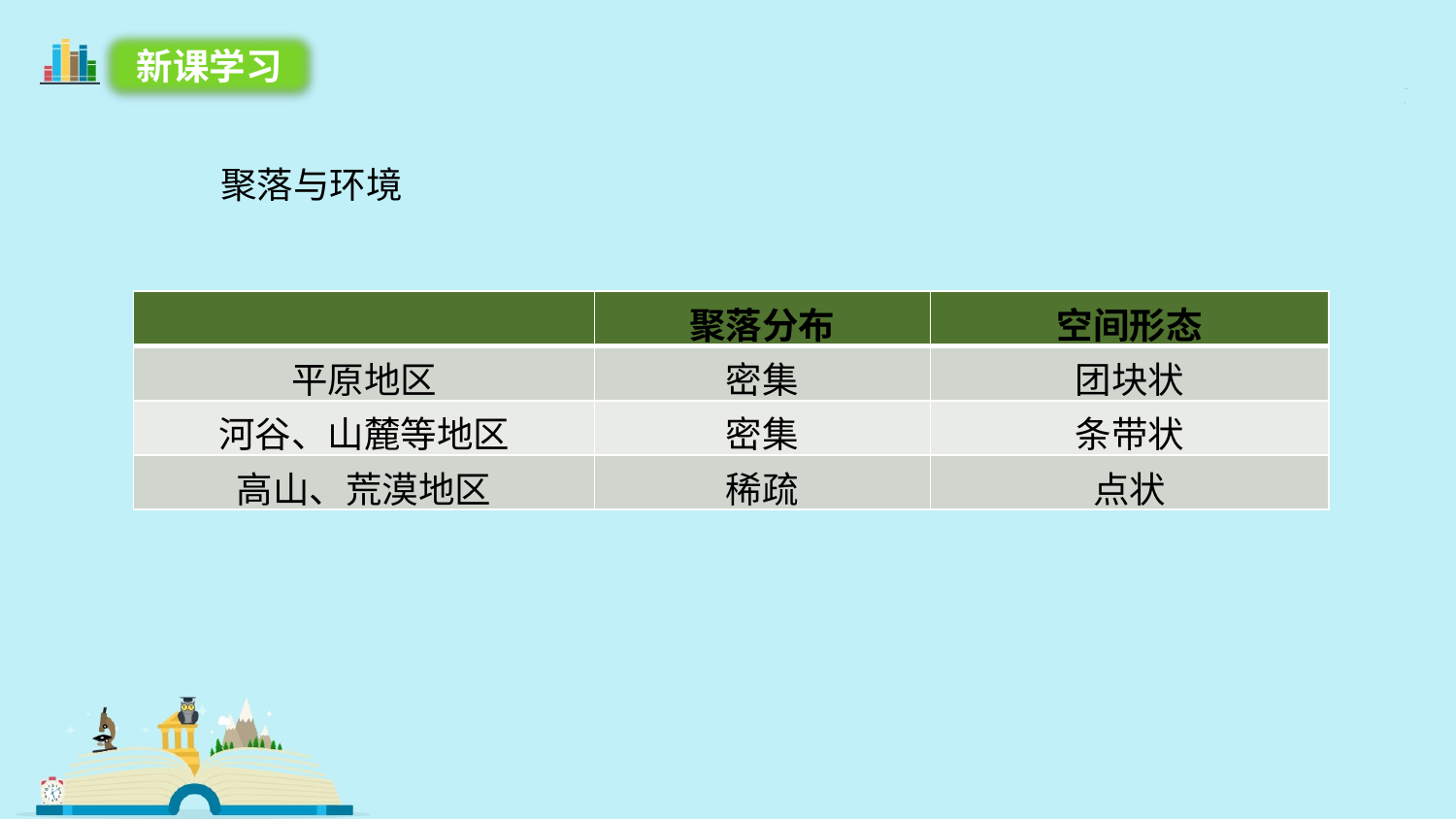

新课学习
聚落与环境
|  | 聚落分布 | 空间形态 |
| --- | --- | --- |
| 平原地区 | 密集 | 团块状 |
| 河谷、山麓等地区 | 密集 | 条带状 |
| 高山、荒漠地区 | 稀疏 | 点状 |